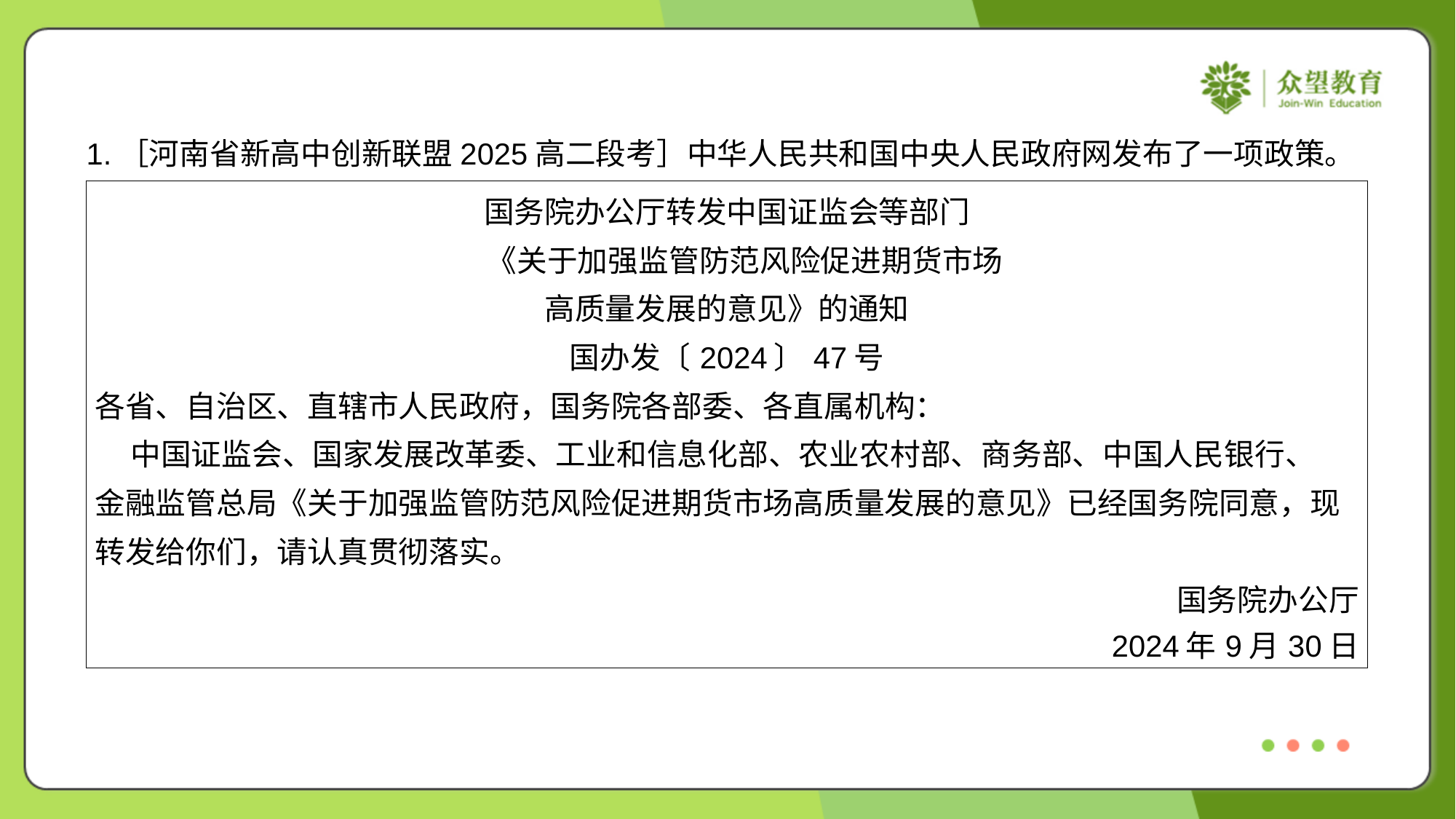

1.［河南省新高中创新联盟2025高二段考］中华人民共和国中央人民政府网发布了一项政策。
| 国务院办公厅转发中国证监会等部门 《关于加强监管防范风险促进期货市场 高质量发展的意见》的通知 国办发〔2024〕47号 各省、自治区、直辖市人民政府，国务院各部委、各直属机构： 中国证监会、国家发展改革委、工业和信息化部、农业农村部、商务部、中国人民银行、 金融监管总局《关于加强监管防范风险促进期货市场高质量发展的意见》已经国务院同意，现 转发给你们，请认真贯彻落实。 国务院办公厅 2024年9月30日 |
| --- |